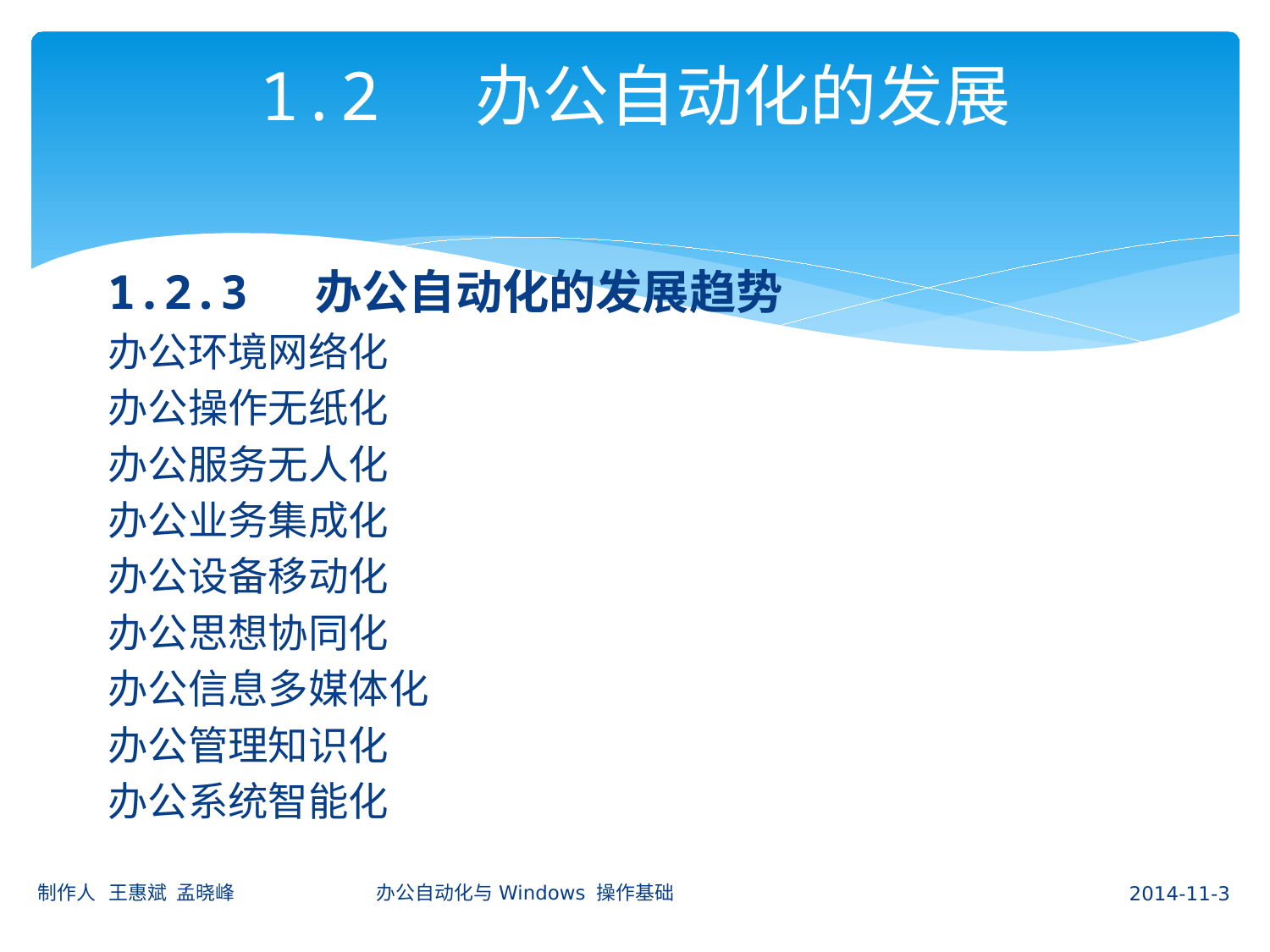

# 1.2  办公自动化的发展
1.2.3  办公自动化的发展趋势
办公环境网络化
办公操作无纸化
办公服务无人化
办公业务集成化
办公设备移动化
办公思想协同化
办公信息多媒体化
办公管理知识化
办公系统智能化

制作人   王惠斌  孟晓峰                                办公自动化与Windows 操作基础
2014-11-3